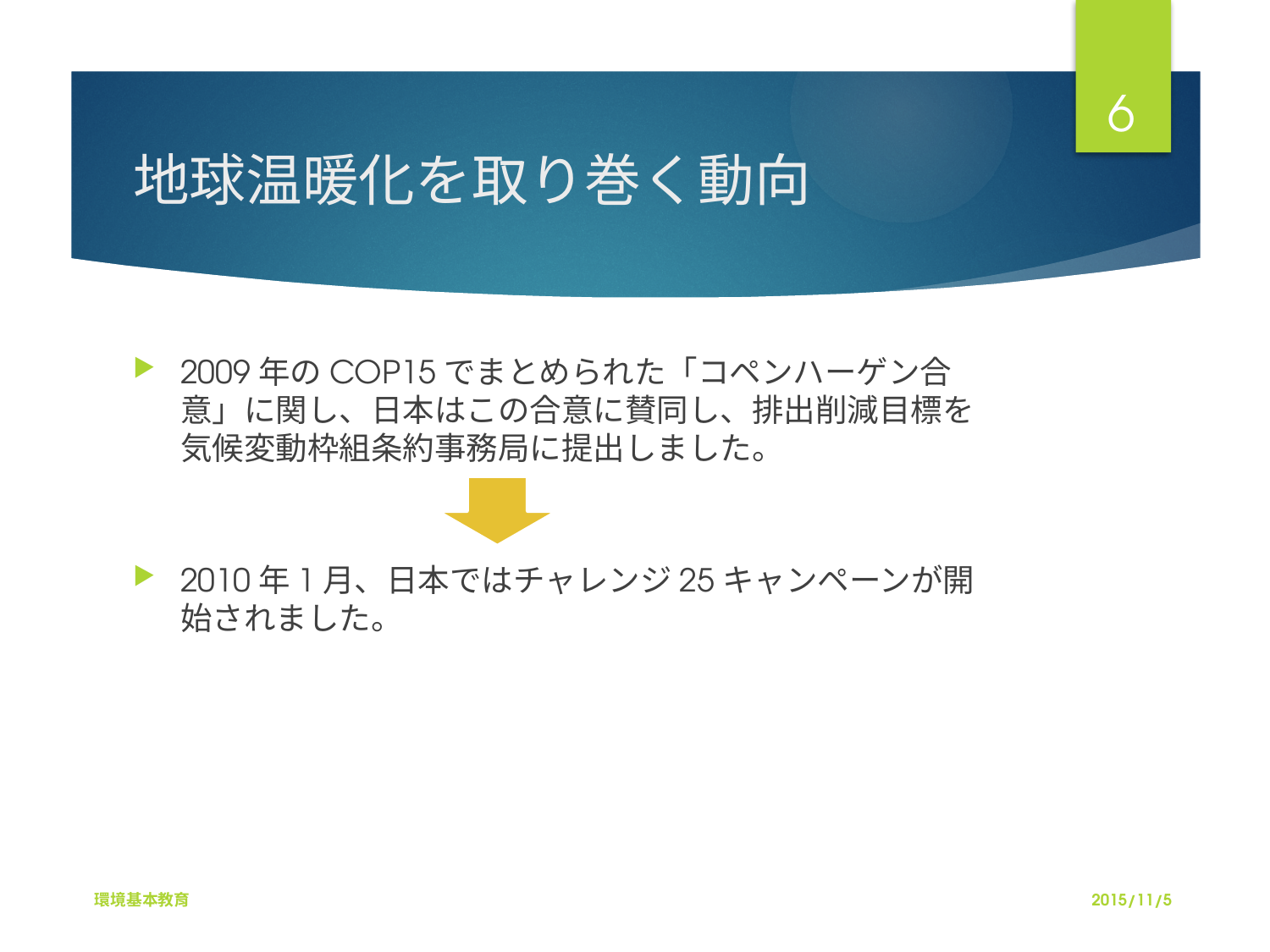

6
# 地球温暖化を取り巻く動向
2009年のCOP15でまとめられた「コペンハーゲン合意」に関し、日本はこの合意に賛同し、排出削減目標を気候変動枠組条約事務局に提出しました。
2010年1月、日本ではチャレンジ25キャンペーンが開始されました。

環境基本教育
2015/11/5